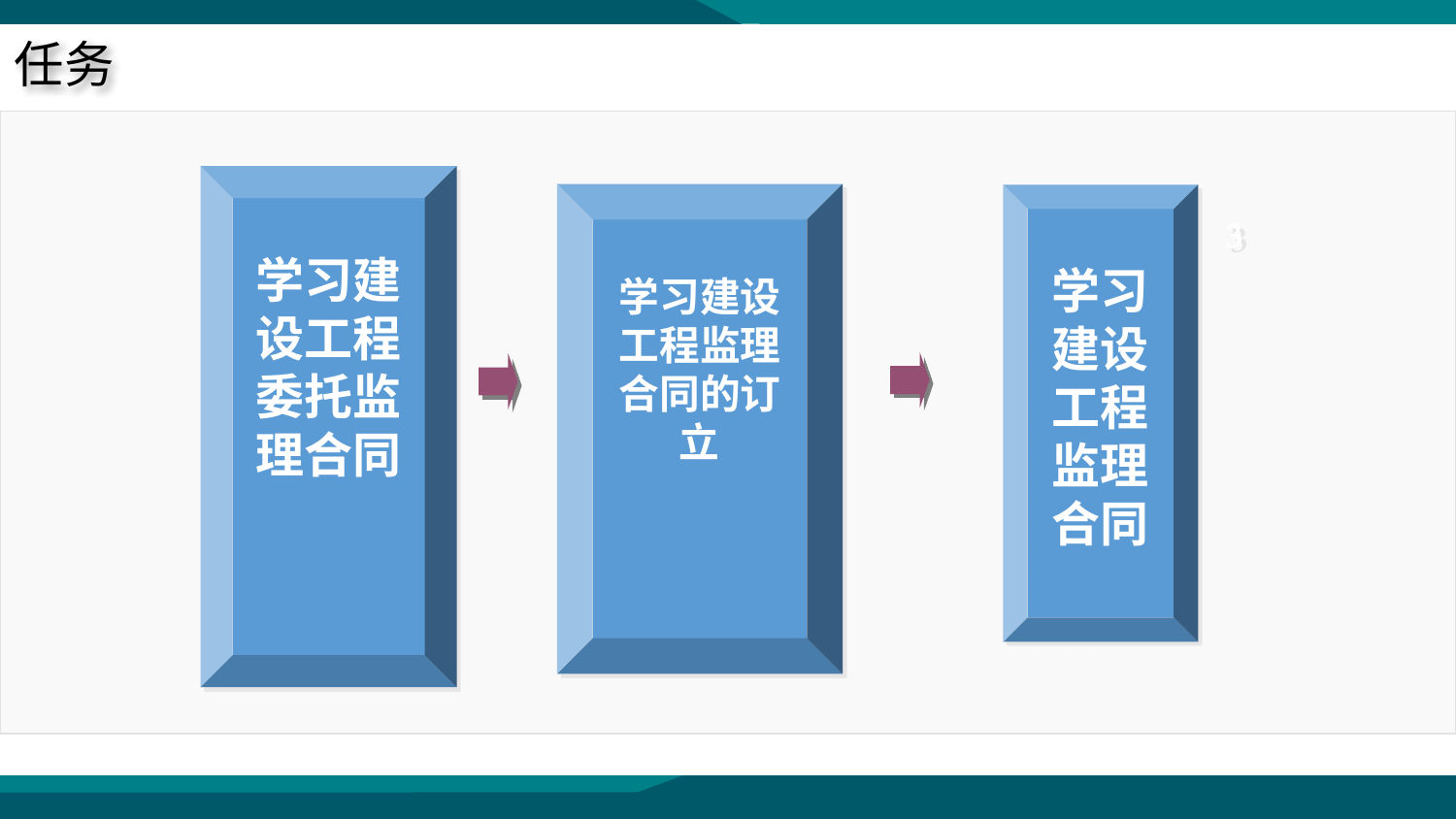

任务

学习建设工程委托监理合同

学习建设工程监理合同的订立

学习建设工程监理合同

1
2
3